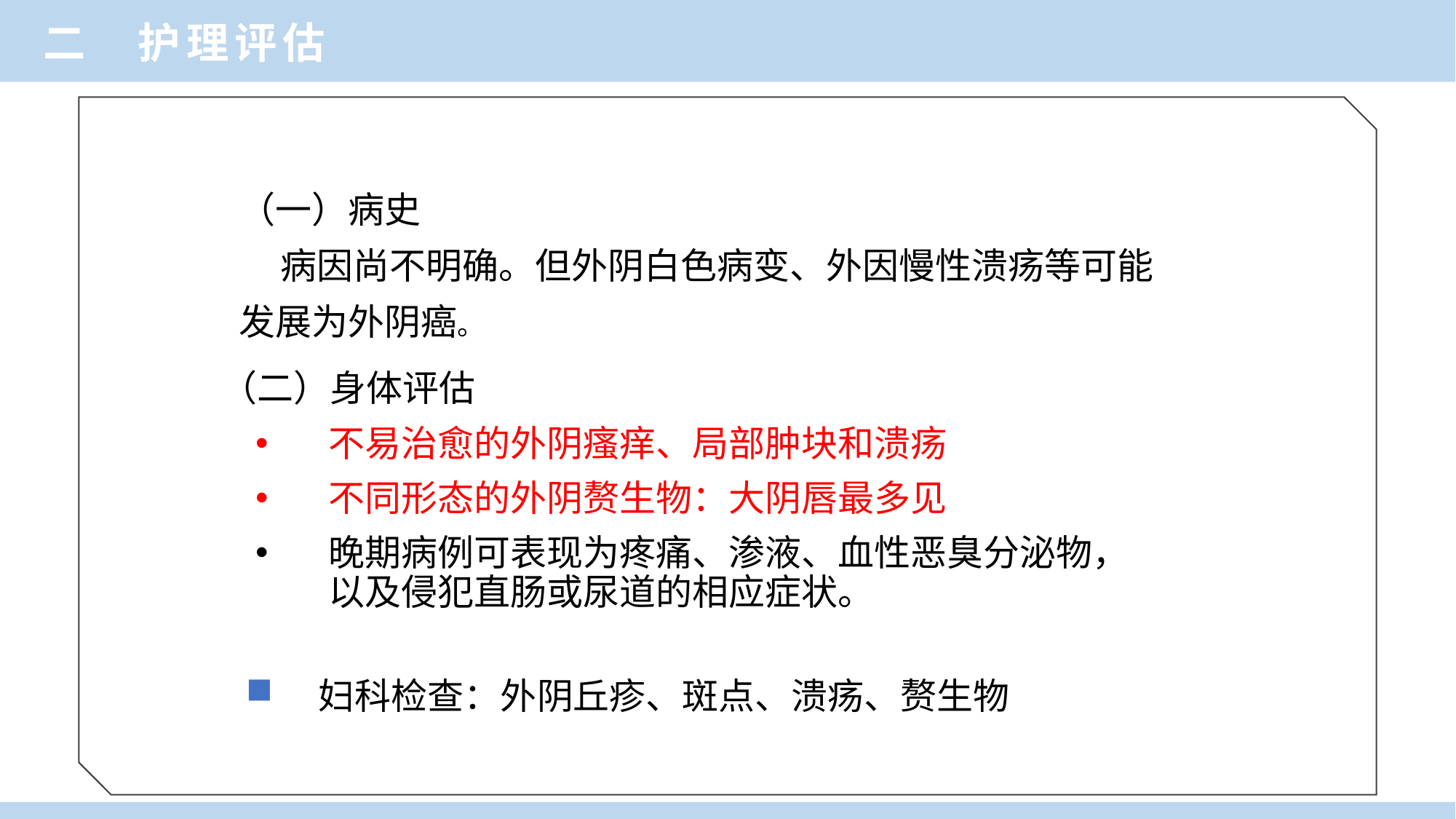

二   护理评估

（一）病史
    病因尚不明确。但外阴白色病变、外因慢性溃疡等可能
发展为外阴癌。
（二）身体评估
不易治愈的外阴瘙痒、局部肿块和溃疡
不同形态的外阴赘生物：大阴唇最多见
晚期病例可表现为疼痛、渗液、血性恶臭分泌物，以及侵犯直肠或尿道的相应症状。
妇科检查：外阴丘疹、斑点、溃疡、赘生物